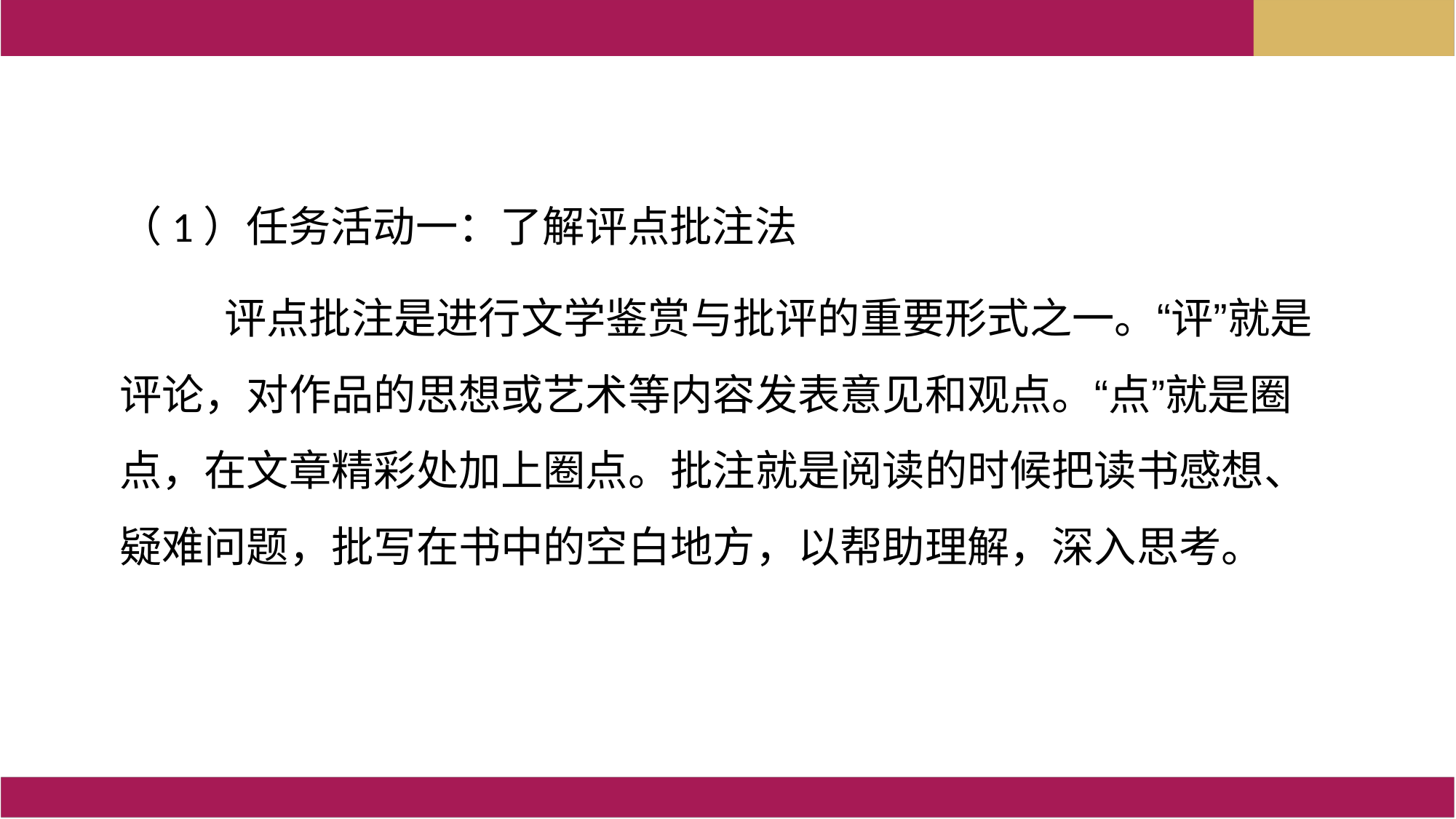

（1）任务活动一：了解评点批注法
        评点批注是进行文学鉴赏与批评的重要形式之一。“评”就是评论，对作品的思想或艺术等内容发表意见和观点。“点”就是圈点，在文章精彩处加上圈点。批注就是阅读的时候把读书感想、疑难问题，批写在书中的空白地方，以帮助理解，深入思考。